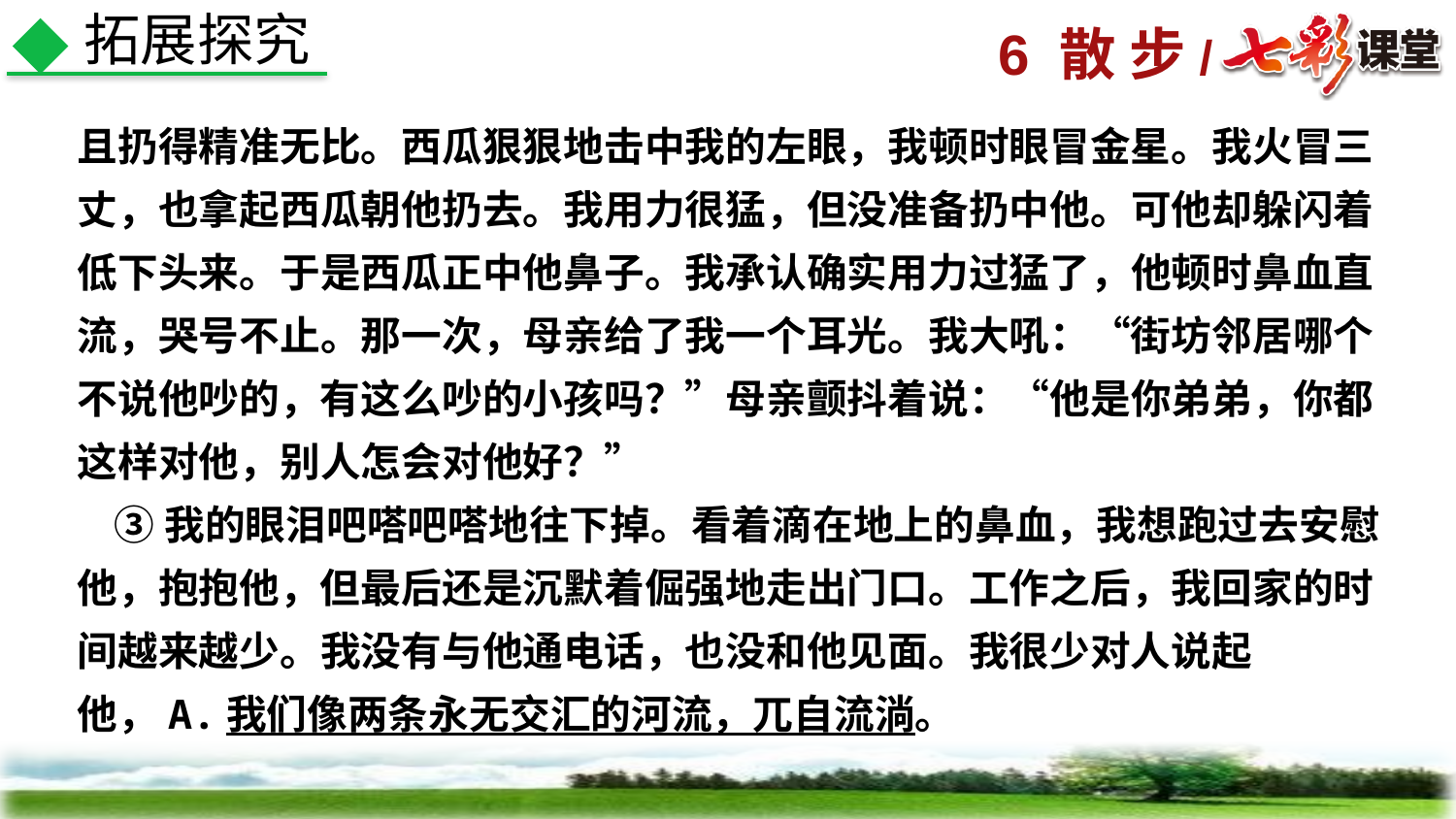

拓展探究

且扔得精准无比。西瓜狠狠地击中我的左眼，我顿时眼冒金星。我火冒三丈，也拿起西瓜朝他扔去。我用力很猛，但没准备扔中他。可他却躲闪着低下头来。于是西瓜正中他鼻子。我承认确实用力过猛了，他顿时鼻血直流，哭号不止。那一次，母亲给了我一个耳光。我大吼：“街坊邻居哪个不说他吵的，有这么吵的小孩吗？”母亲颤抖着说：“他是你弟弟，你都这样对他，别人怎会对他好？”
    ③我的眼泪吧嗒吧嗒地往下掉。看着滴在地上的鼻血，我想跑过去安慰他，抱抱他，但最后还是沉默着倔强地走出门口。工作之后，我回家的时间越来越少。我没有与他通电话，也没和他见面。我很少对人说起他，A.我们像两条永无交汇的河流，兀自流淌。